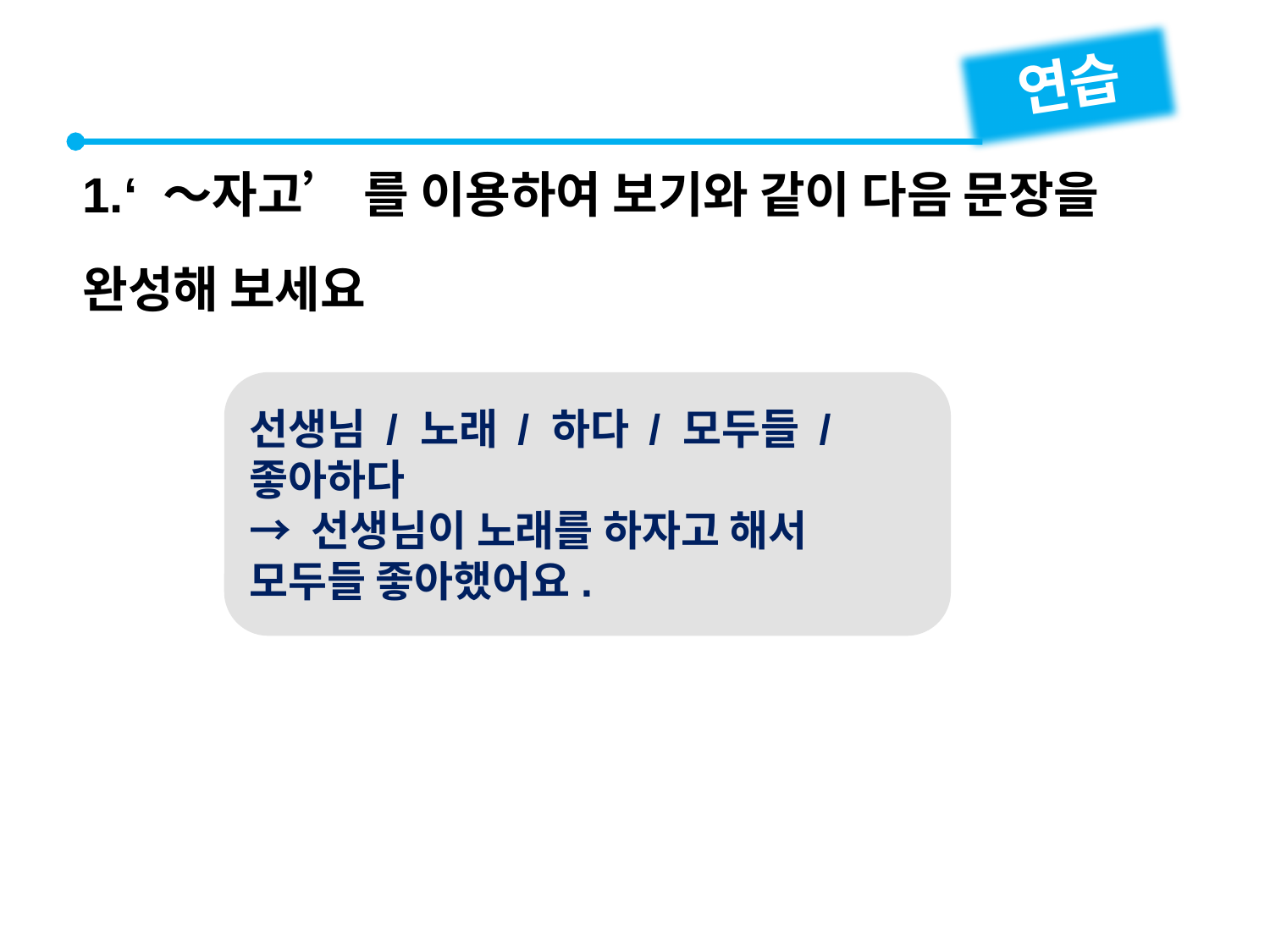

연습
1.‘ ～자고’ 를 이용하여 보기와 같이 다음 문장을 완성해 보세요
선생님 / 노래 / 하다 / 모두들 / 좋아하다
→ 선생님이 노래를 하자고 해서 모두들 좋아했어요.